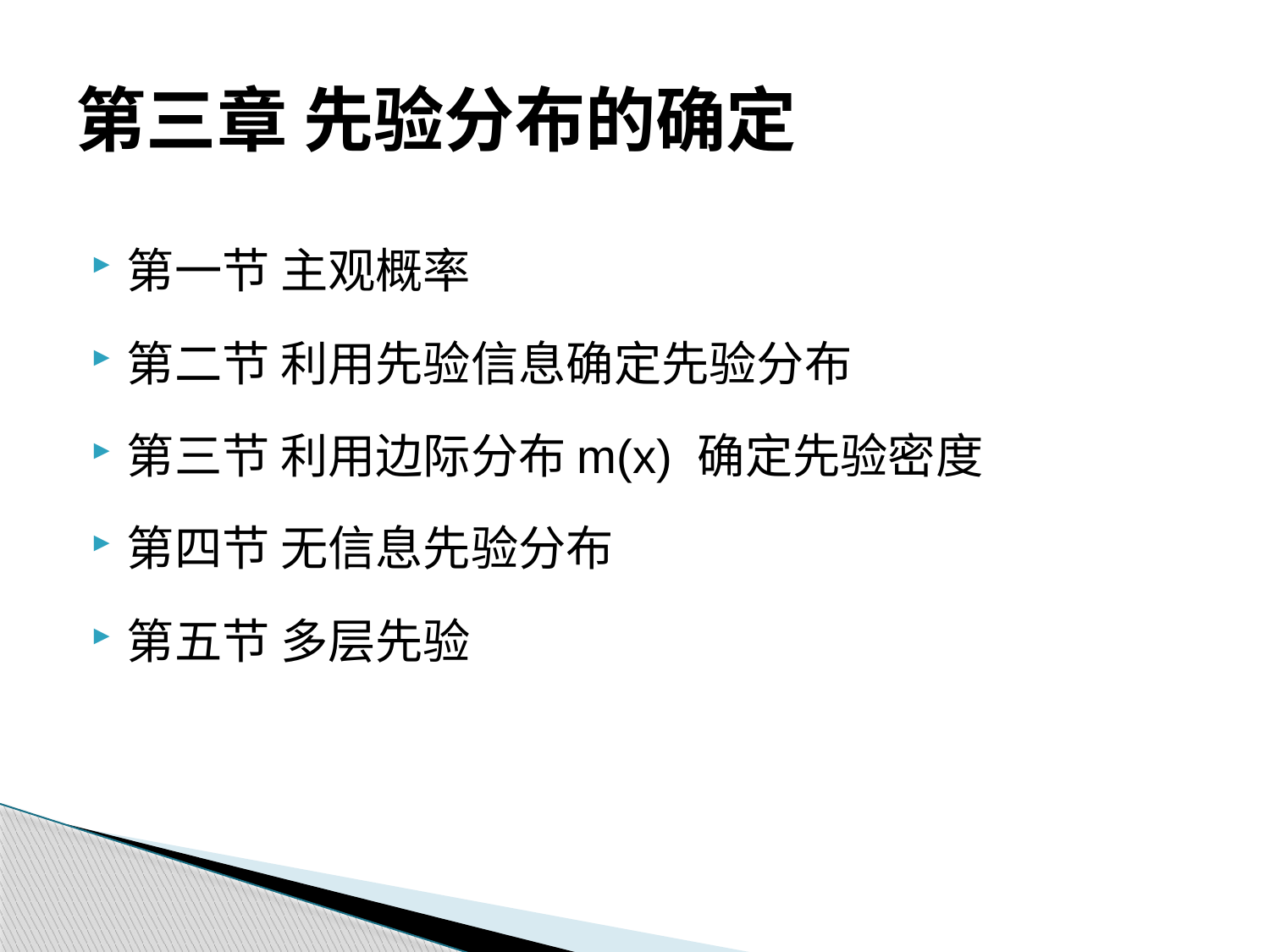

# 第三章 先验分布的确定
第一节 主观概率
第二节 利用先验信息确定先验分布
第三节 利用边际分布m(x) 确定先验密度
第四节 无信息先验分布
第五节 多层先验